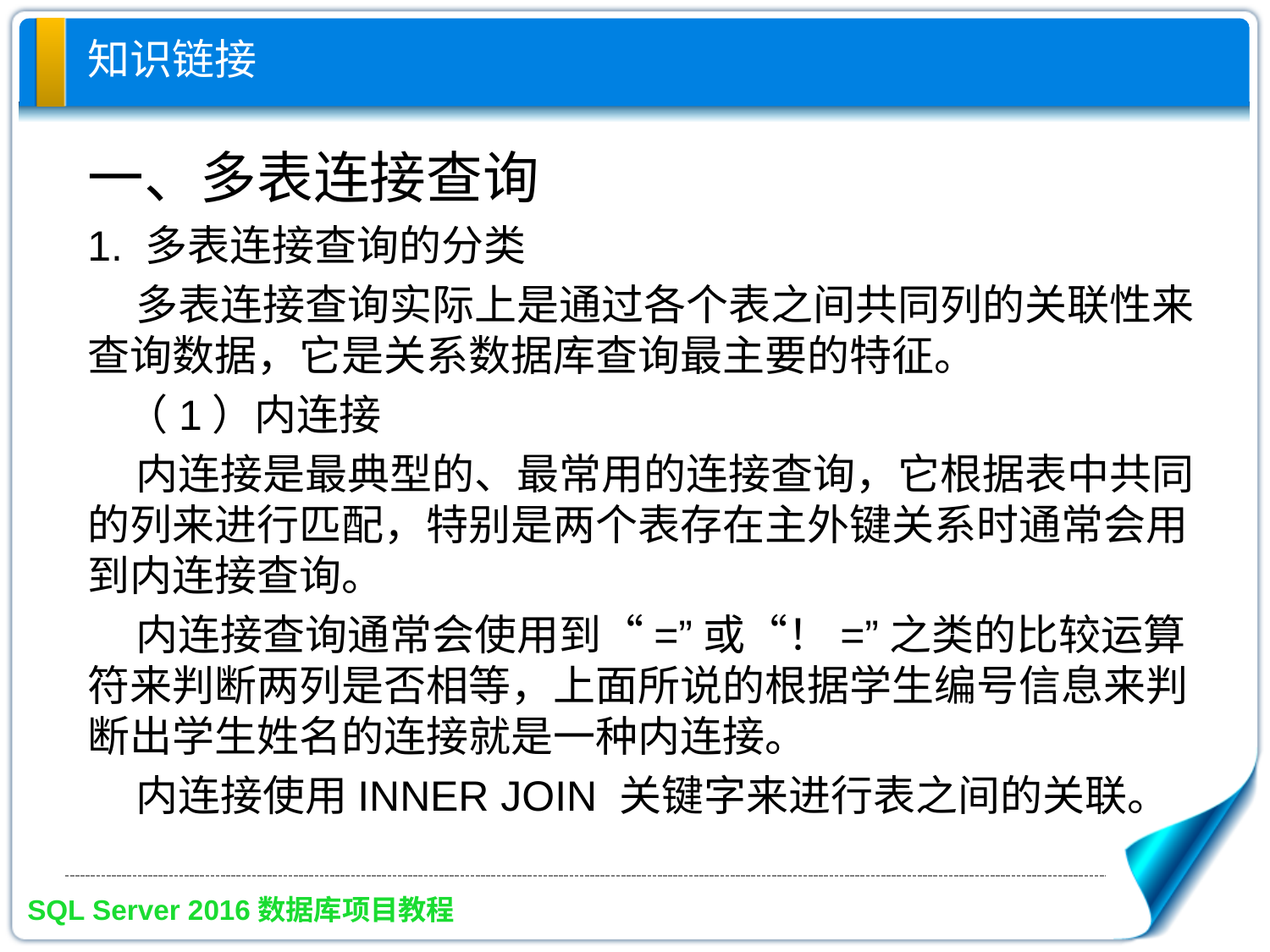

# 知识链接
一、多表连接查询
1. 多表连接查询的分类
    多表连接查询实际上是通过各个表之间共同列的关联性来查询数据，它是关系数据库查询最主要的特征。
   （1）内连接
    内连接是最典型的、最常用的连接查询，它根据表中共同的列来进行匹配，特别是两个表存在主外键关系时通常会用到内连接查询。
    内连接查询通常会使用到“=”或“！=”之类的比较运算符来判断两列是否相等，上面所说的根据学生编号信息来判断出学生姓名的连接就是一种内连接。
    内连接使用INNER JOIN 关键字来进行表之间的关联。